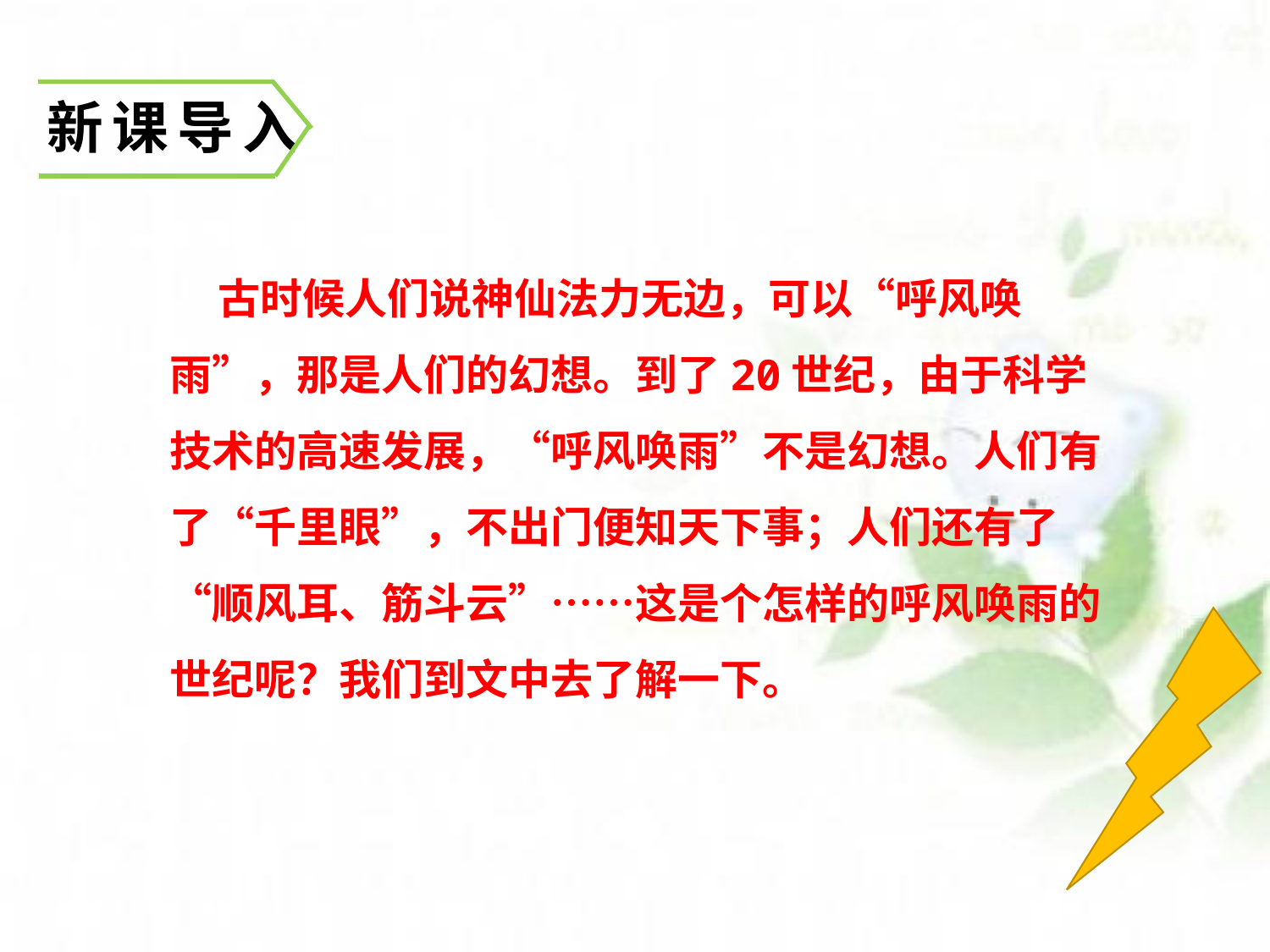

新课导入
    古时候人们说神仙法力无边，可以“呼风唤雨”，那是人们的幻想。到了20世纪，由于科学技术的高速发展，“呼风唤雨”不是幻想。人们有了“千里眼”，不出门便知天下事；人们还有了“顺风耳、筋斗云”……这是个怎样的呼风唤雨的世纪呢？我们到文中去了解一下。